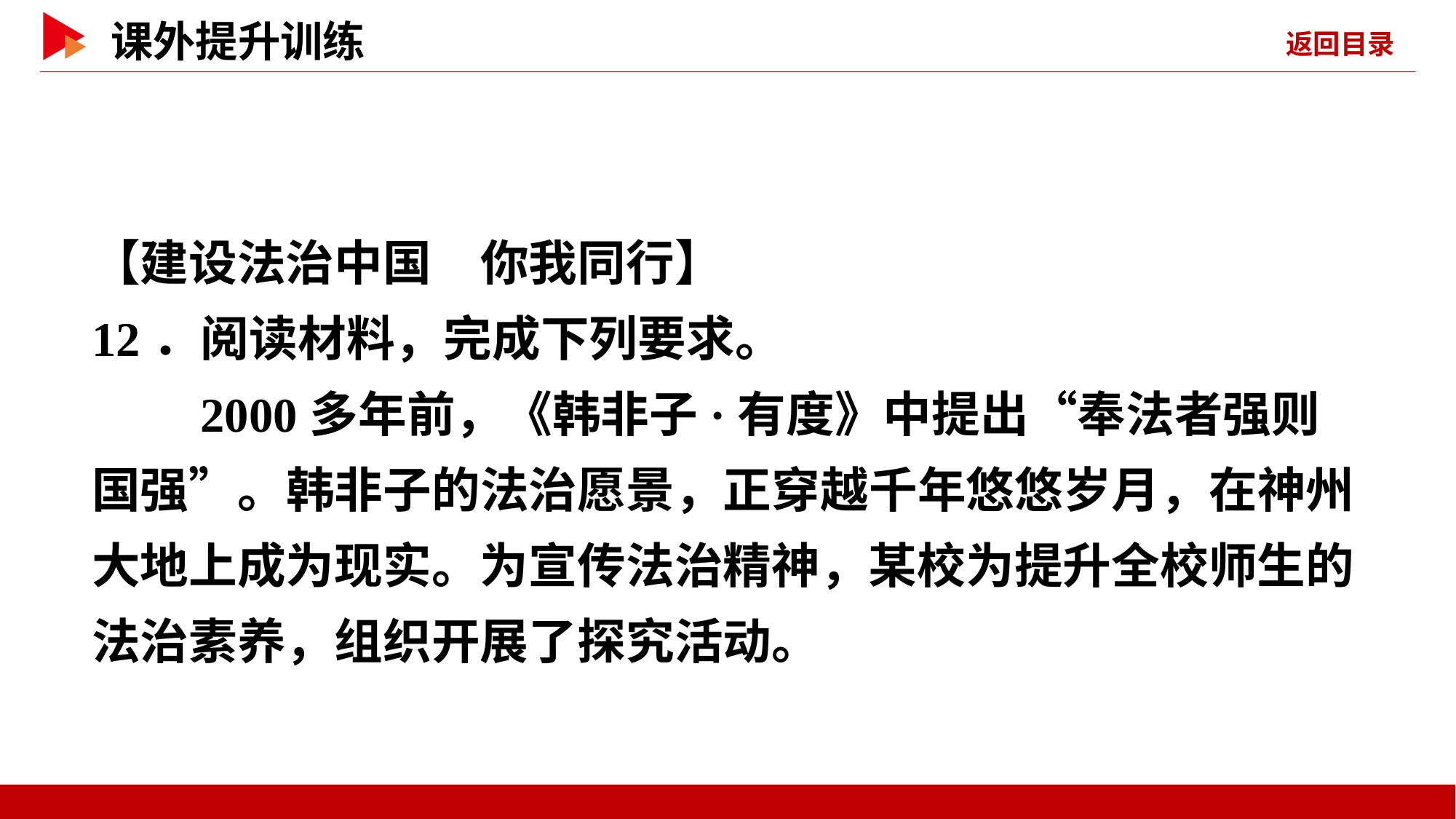

【建设法治中国　你我同行】
12．阅读材料，完成下列要求。
　　2000多年前，《韩非子·有度》中提出“奉法者强则国强”。韩非子的法治愿景，正穿越千年悠悠岁月，在神州大地上成为现实。为宣传法治精神，某校为提升全校师生的法治素养，组织开展了探究活动。